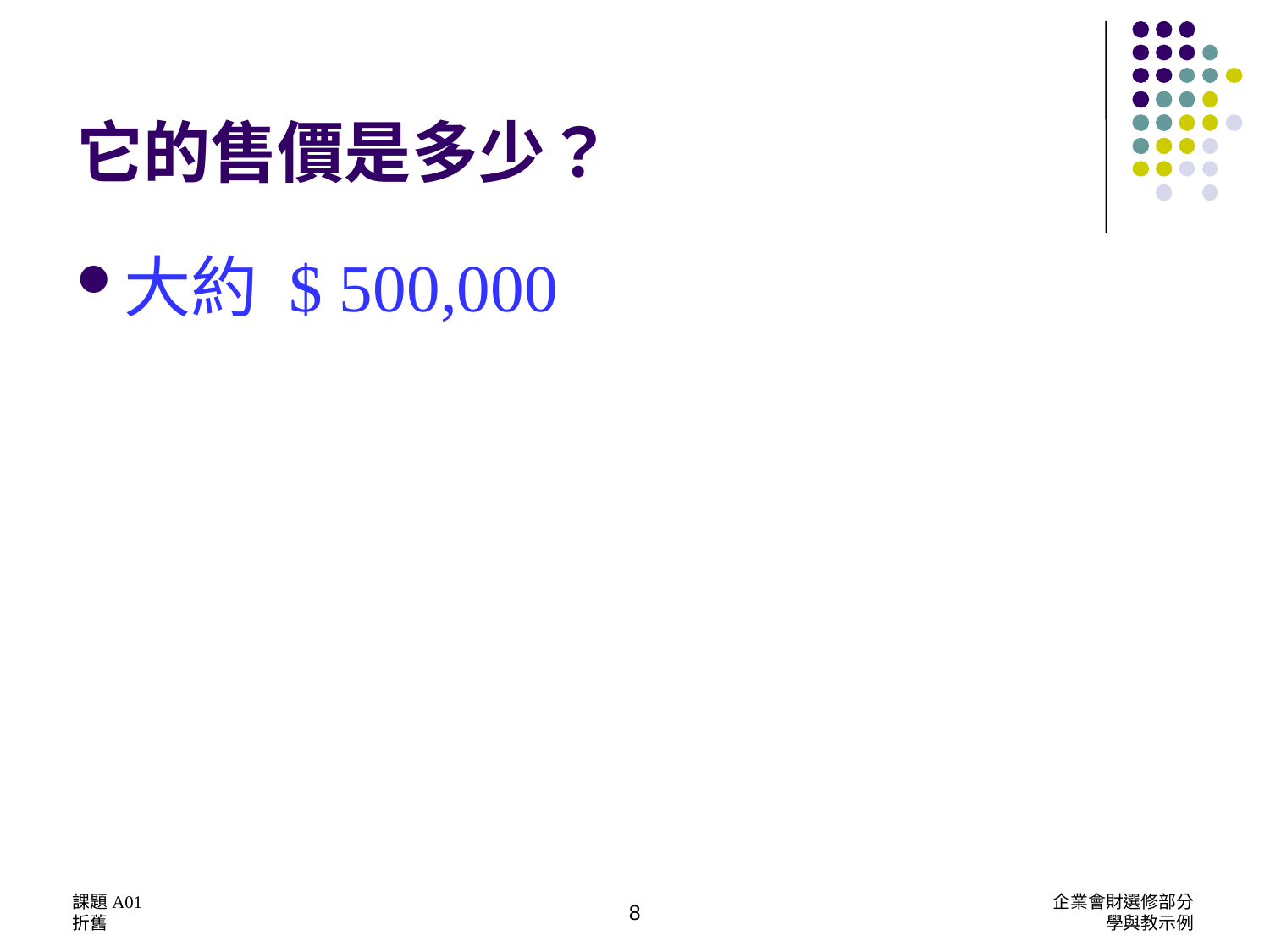

# 它的售價是多少？
大約 $ 500,000

課題A01
折舊

企業會財選修部分
學與教示例

8